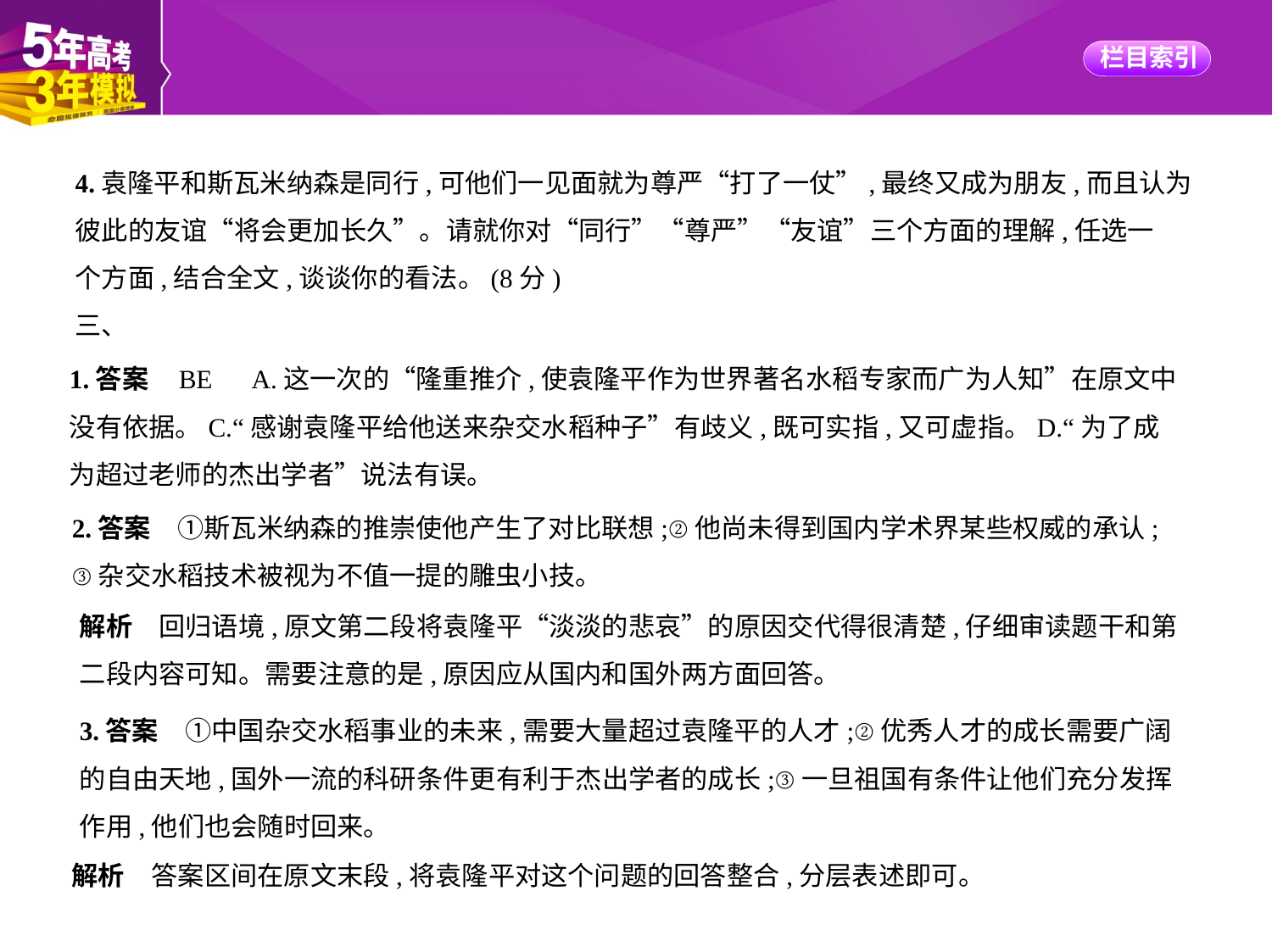

4.袁隆平和斯瓦米纳森是同行,可他们一见面就为尊严“打了一仗”,最终又成为朋友,而且认为
彼此的友谊“将会更加长久”。请就你对“同行”“尊严”“友谊”三个方面的理解,任选一
个方面,结合全文,谈谈你的看法。(8分)
三、
1.答案    BE　A.这一次的“隆重推介,使袁隆平作为世界著名水稻专家而广为人知”在原文中
没有依据。C.“感谢袁隆平给他送来杂交水稻种子”有歧义,既可实指,又可虚指。D.“为了成
为超过老师的杰出学者”说法有误。
2.答案　①斯瓦米纳森的推崇使他产生了对比联想;②他尚未得到国内学术界某些权威的承认;
③杂交水稻技术被视为不值一提的雕虫小技。
解析　回归语境,原文第二段将袁隆平“淡淡的悲哀”的原因交代得很清楚,仔细审读题干和第
二段内容可知。需要注意的是,原因应从国内和国外两方面回答。
3.答案　①中国杂交水稻事业的未来,需要大量超过袁隆平的人才;②优秀人才的成长需要广阔
的自由天地,国外一流的科研条件更有利于杰出学者的成长;③一旦祖国有条件让他们充分发挥
作用,他们也会随时回来。
解析　答案区间在原文末段,将袁隆平对这个问题的回答整合,分层表述即可。